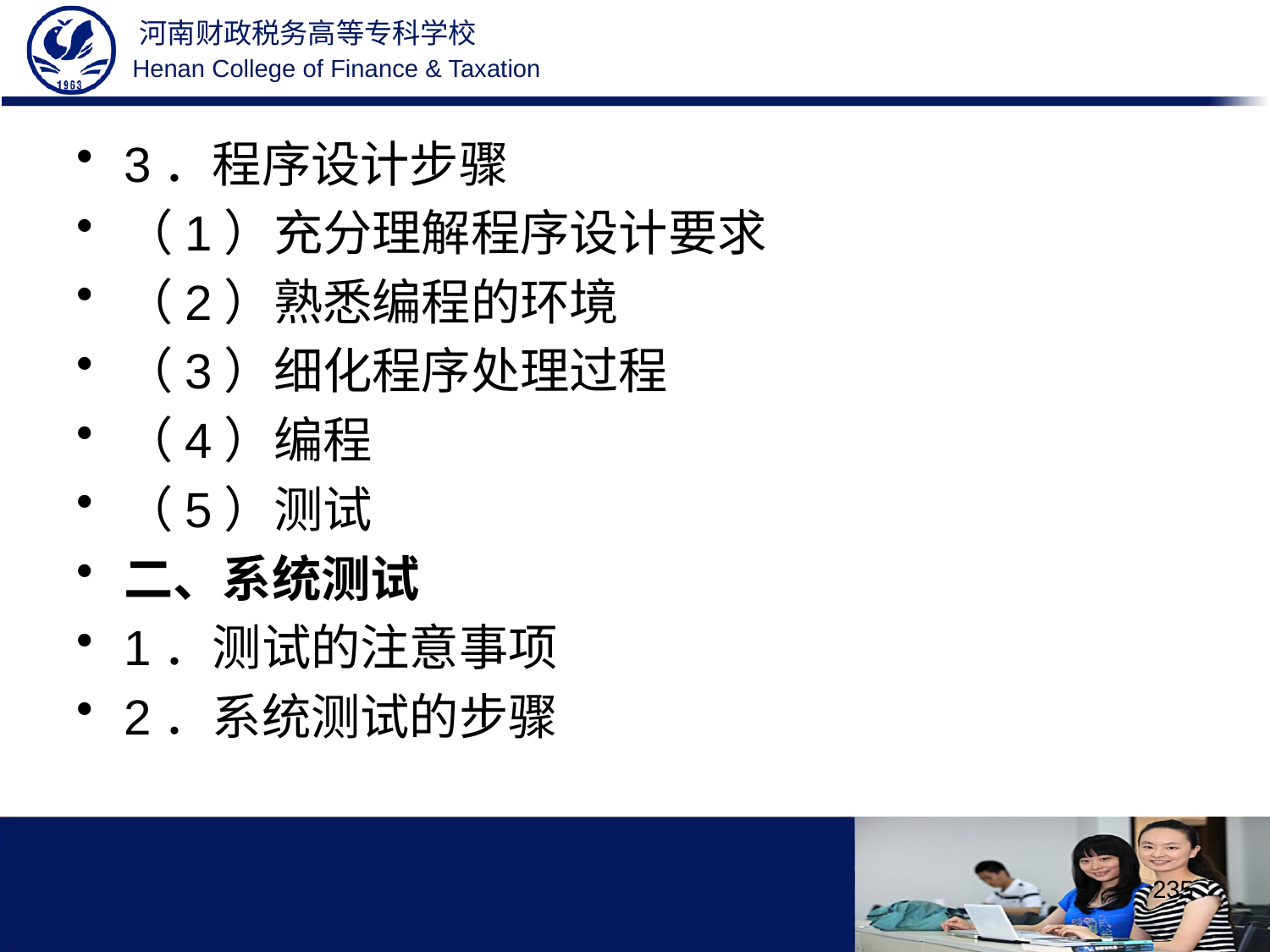

3．程序设计步骤
（1）充分理解程序设计要求
（2）熟悉编程的环境
（3）细化程序处理过程
（4）编程
（5）测试
二、系统测试
1．测试的注意事项
2．系统测试的步骤

235